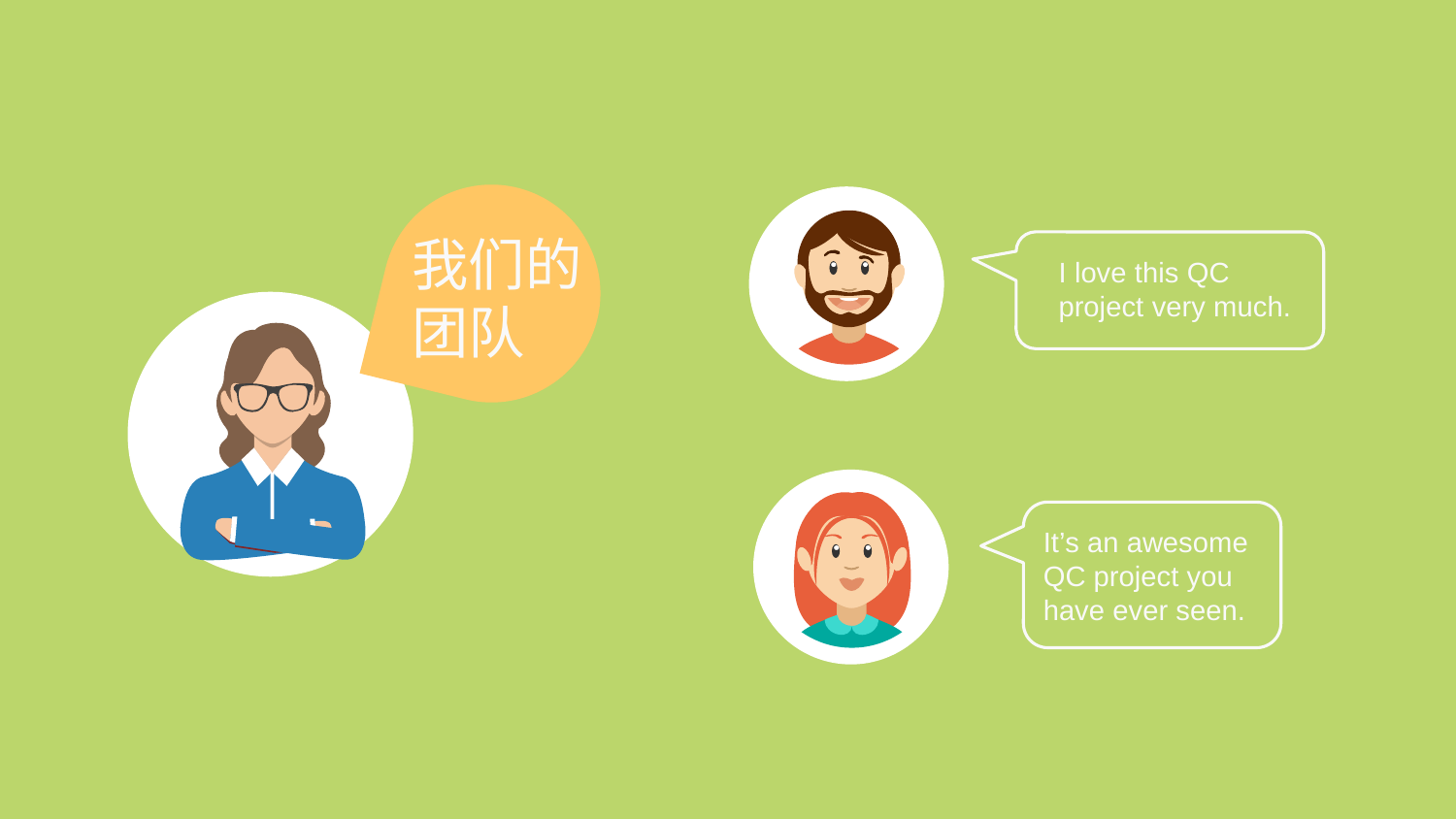

我们的团队

I love this QC project very much.

It’s an awesome QC project you have ever seen.